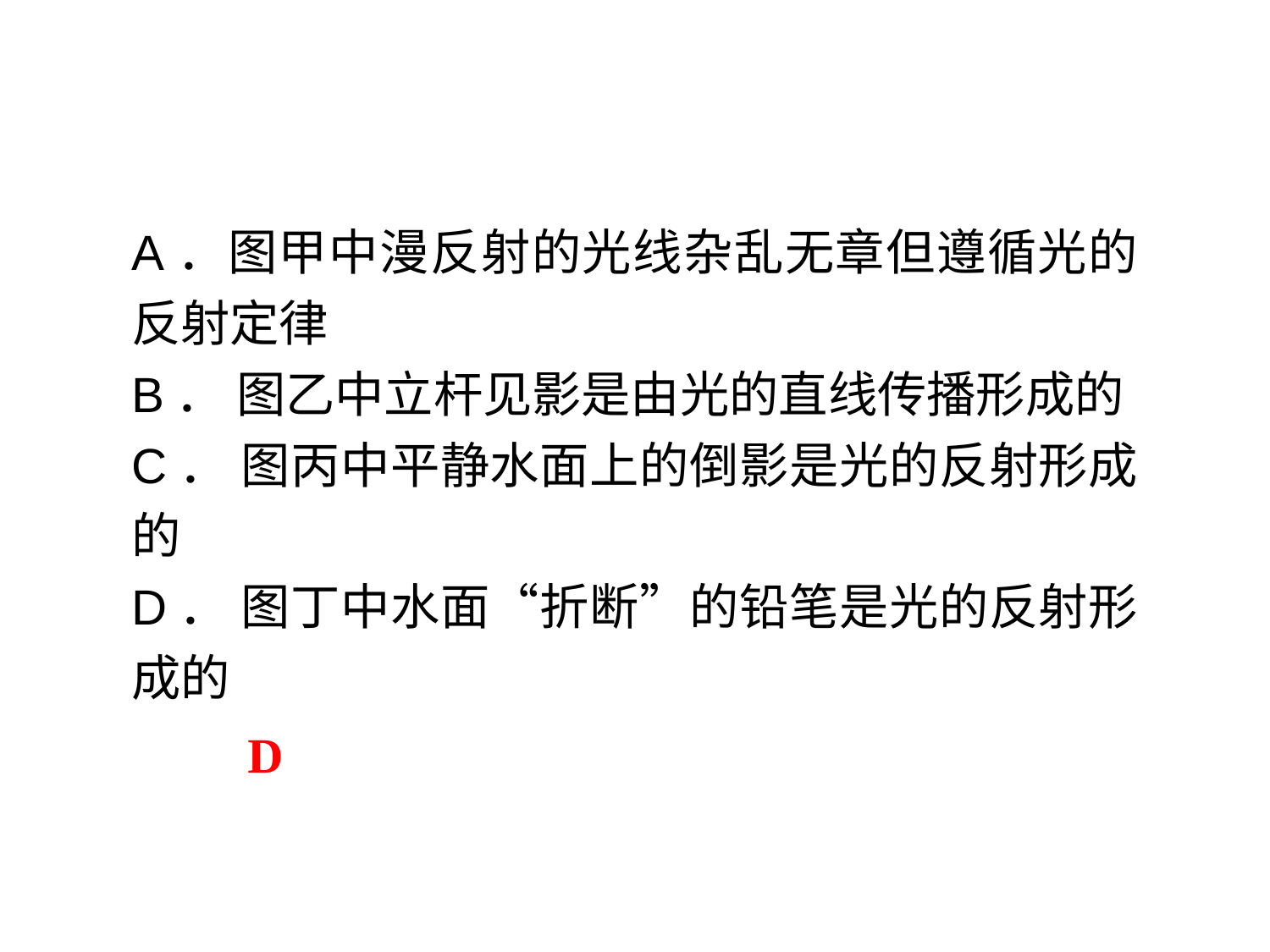

A．图甲中漫反射的光线杂乱无章但遵循光的反射定律
B． 图乙中立杆见影是由光的直线传播形成的
C． 图丙中平静水面上的倒影是光的反射形成的
D． 图丁中水面“折断”的铅笔是光的反射形成的
D